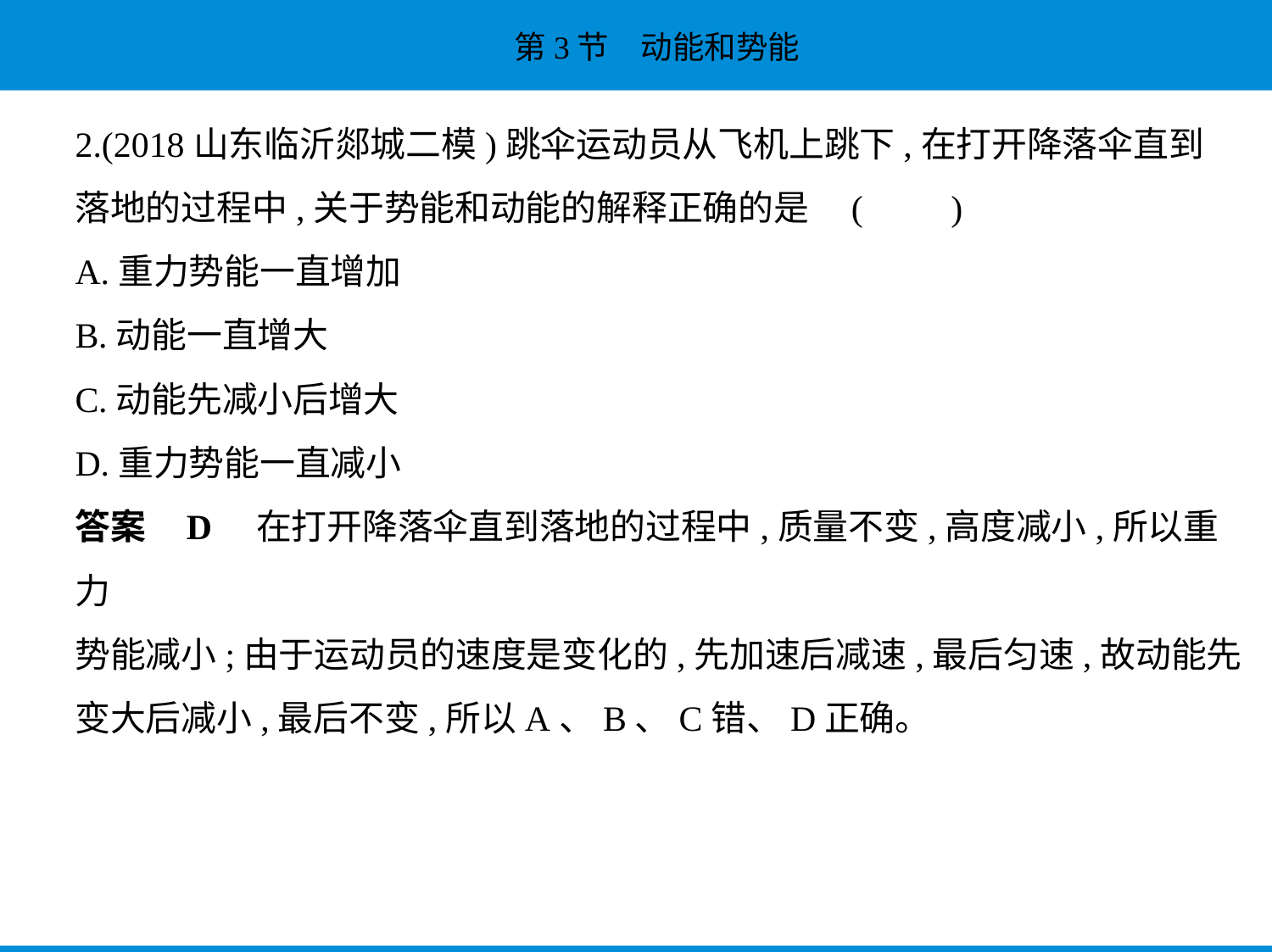

2.(2018山东临沂郯城二模)跳伞运动员从飞机上跳下,在打开降落伞直到
落地的过程中,关于势能和动能的解释正确的是 (　　)
A.重力势能一直增加
B.动能一直增大
C.动能先减小后增大
D.重力势能一直减小
答案    D　在打开降落伞直到落地的过程中,质量不变,高度减小,所以重力
势能减小;由于运动员的速度是变化的,先加速后减速,最后匀速,故动能先
变大后减小,最后不变,所以A、B、C错、D正确。